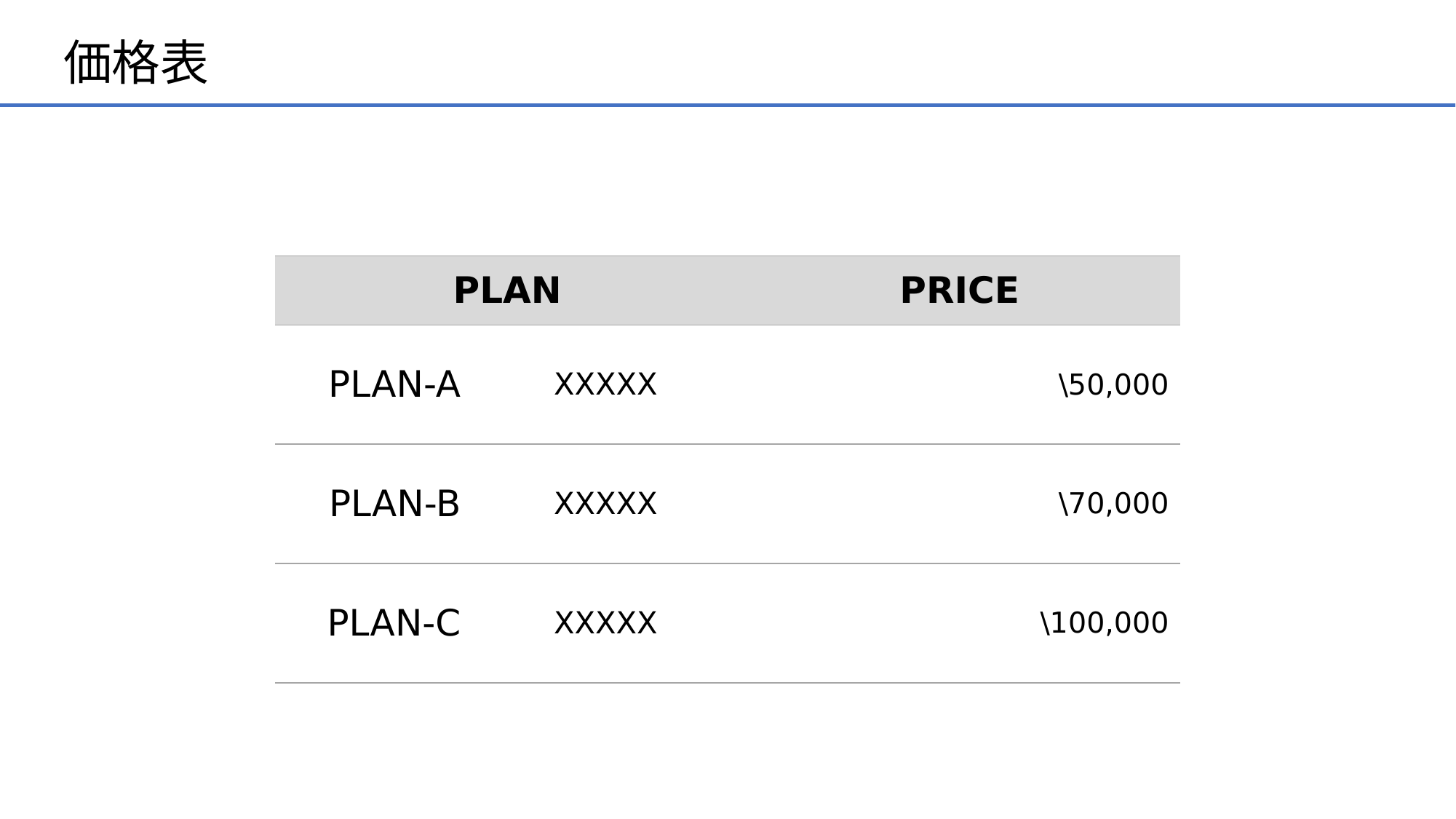

# 価格表
| PLAN |  | PRICE |
| --- | --- | --- |
| PLAN-A | XXXXX | \50,000 |
| PLAN-B | XXXXX | \70,000 |
| PLAN-C | XXXXX | \100,000 |